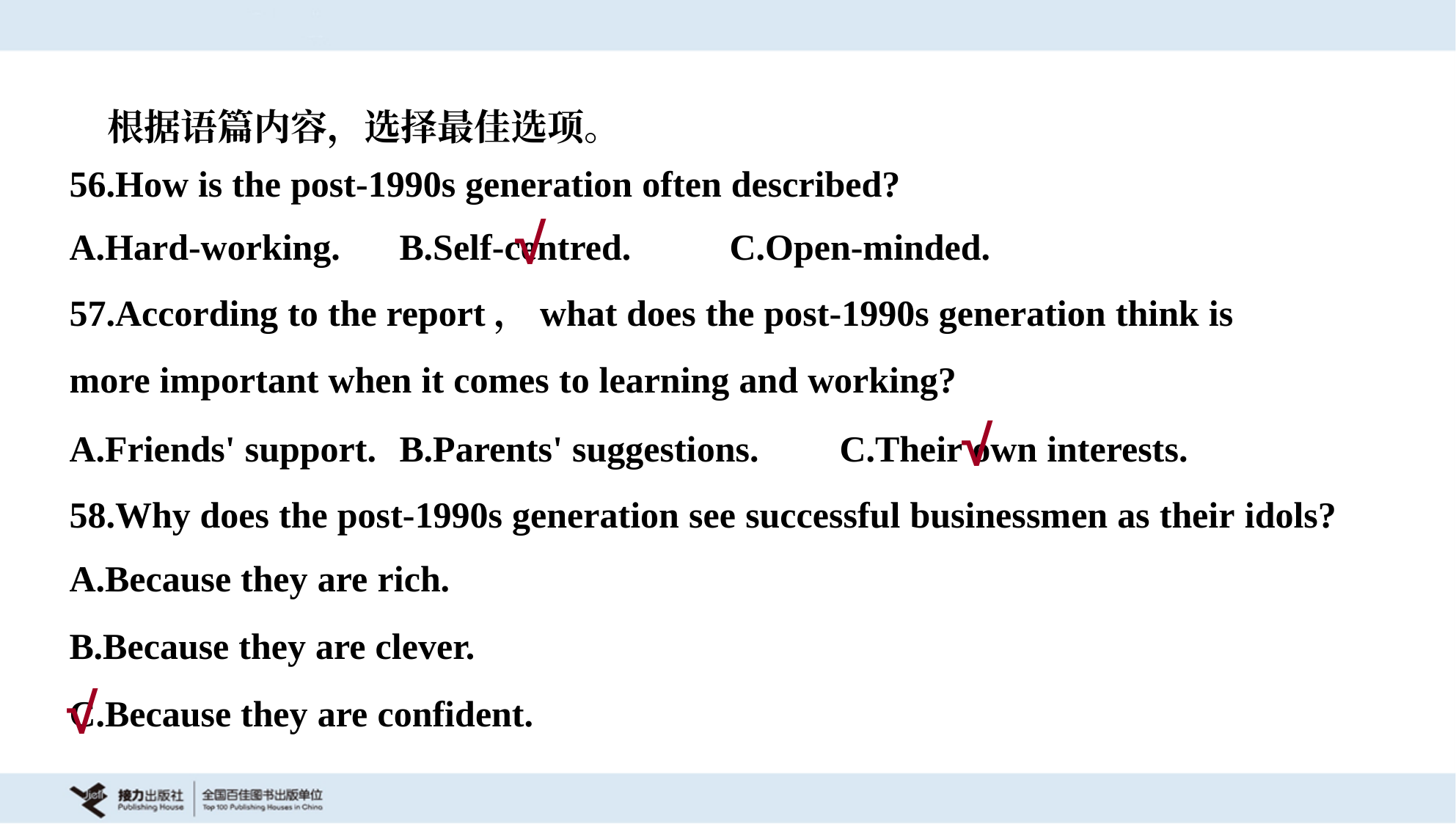

根据语篇内容，选择最佳选项。
56.How is the post-1990s generation often described?
A.Hard-working.	B.Self-centred.	C.Open-minded.
√
57.According to the report，what does the post-1990s generation think is
more important when it comes to learning and working?
A.Friends' support.	B.Parents' suggestions.	C.Their own interests.
√
58.Why does the post-1990s generation see successful businessmen as their idols?
A.Because they are rich.
B.Because they are clever.
C.Because they are confident.
√